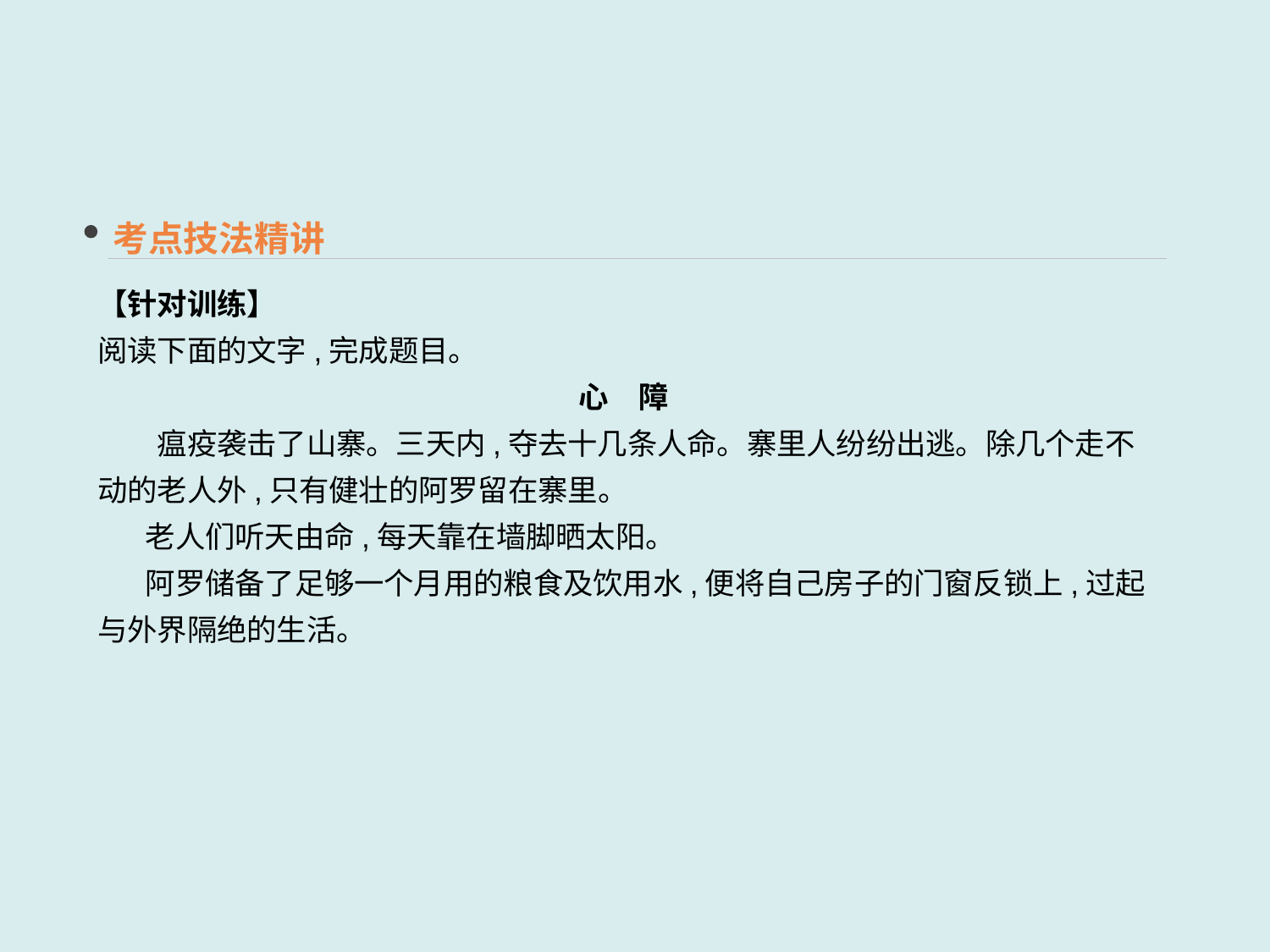

考点技法精讲

【针对训练】
阅读下面的文字,完成题目。
心　障
　　瘟疫袭击了山寨。三天内,夺去十几条人命。寨里人纷纷出逃。除几个走不动的老人外,只有健壮的阿罗留在寨里。
      老人们听天由命,每天靠在墙脚晒太阳。
      阿罗储备了足够一个月用的粮食及饮用水,便将自己房子的门窗反锁上,过起与外界隔绝的生活。